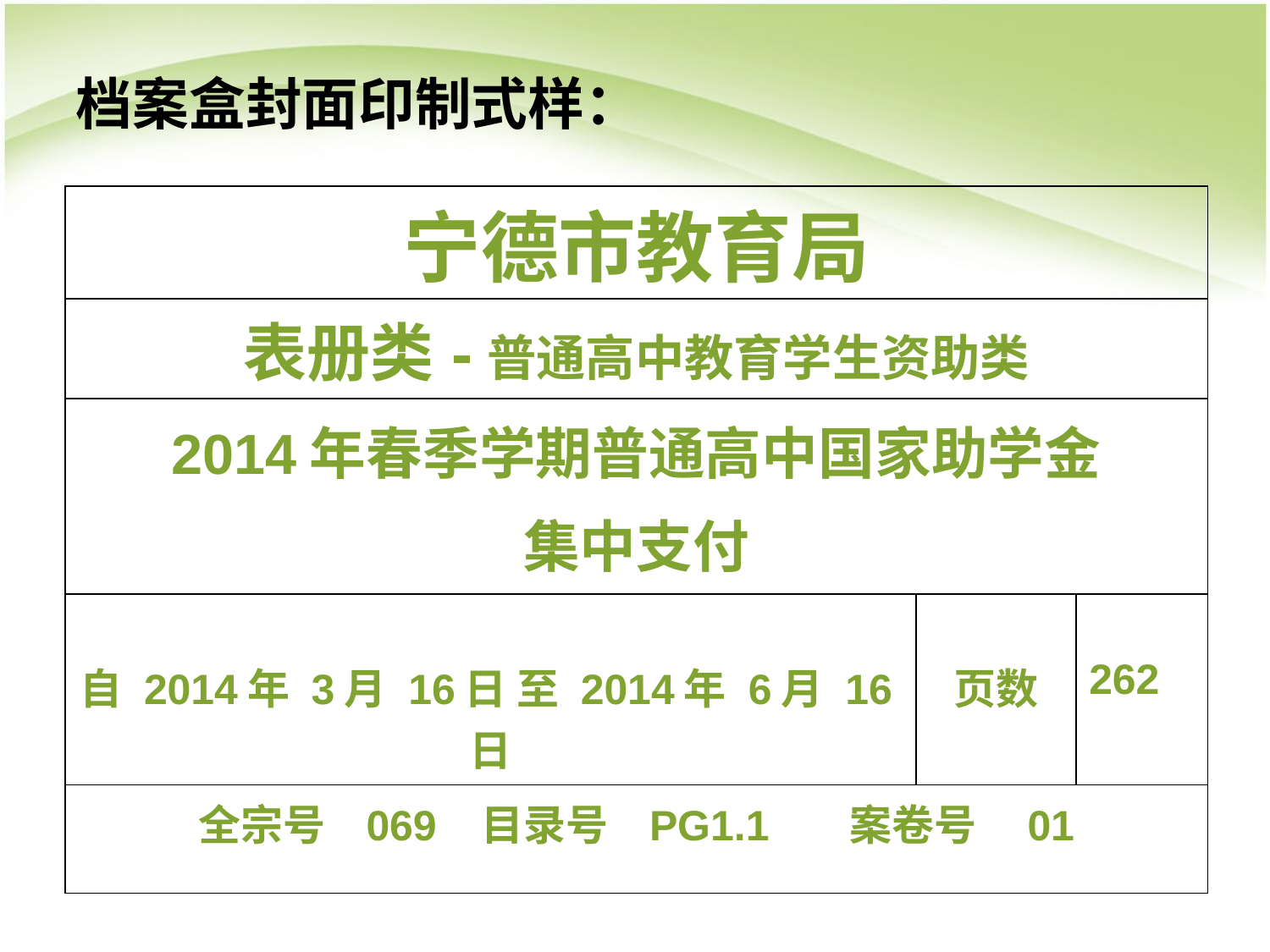

# 档案盒封面印制式样：
| 宁德市教育局 |  |  |
| --- | --- | --- |
| 表册类-普通高中教育学生资助类 |  |  |
| 2014年春季学期普通高中国家助学金 集中支付 |  |  |
| 自 2014年 3月 16日 至 2014年 6月 16日 | 页数 | 262 |
| 全宗号 069 目录号 PG1.1 案卷号 01 |  |  |